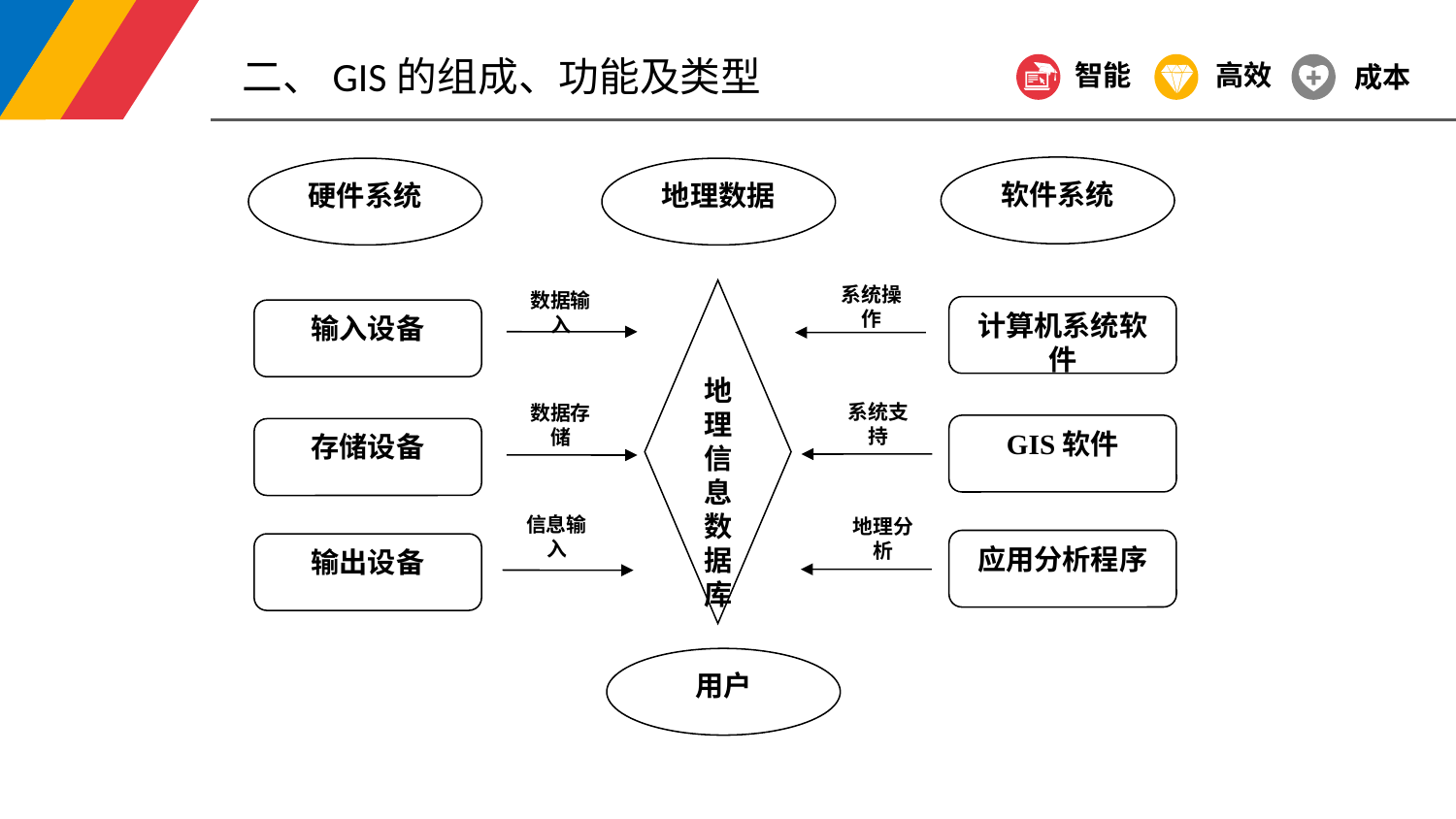

二、GIS的组成、功能及类型

智能
高效
成本

软件系统
硬件系统
地理数据
地理信息数据库
计算机系统软件
输入设备
GIS软件
存储设备
应用分析程序
输出设备
用户

信息输入

系统操作
数据输入
系统支持
数据存储
地理分析